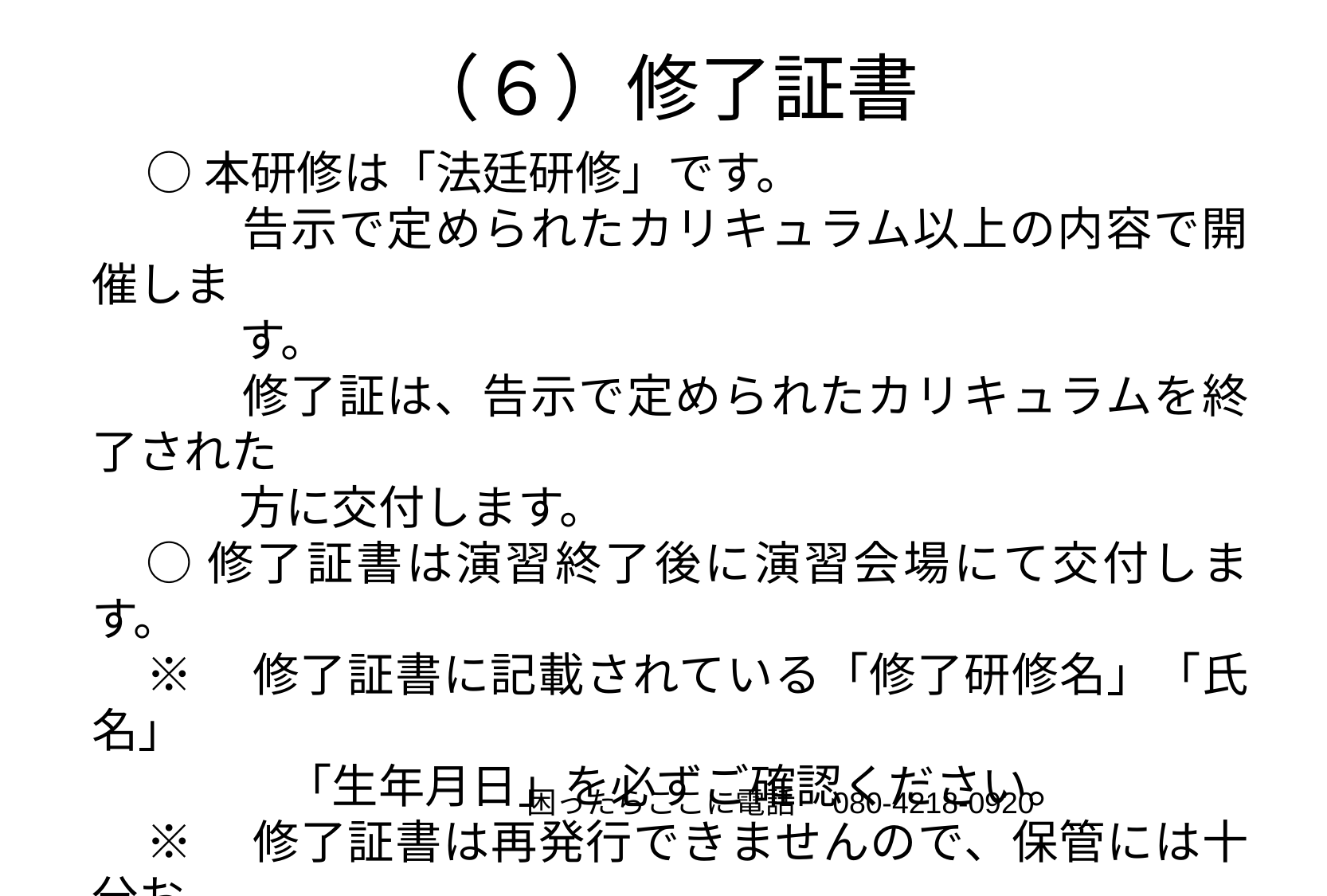

# （６）修了証書
○本研修は「法廷研修」です。
　　告示で定められたカリキュラム以上の内容で開催しま
　　す。
　　修了証は、告示で定められたカリキュラムを終了された
　　方に交付します。
○修了証書は演習終了後に演習会場にて交付します。
※　修了証書に記載されている「修了研修名」「氏名」
　　　「生年月日」を必ずご確認ください。
※　修了証書は再発行できませんので、保管には十分お
　　　気をつけください。
困ったらここに電話　080-4218-0920